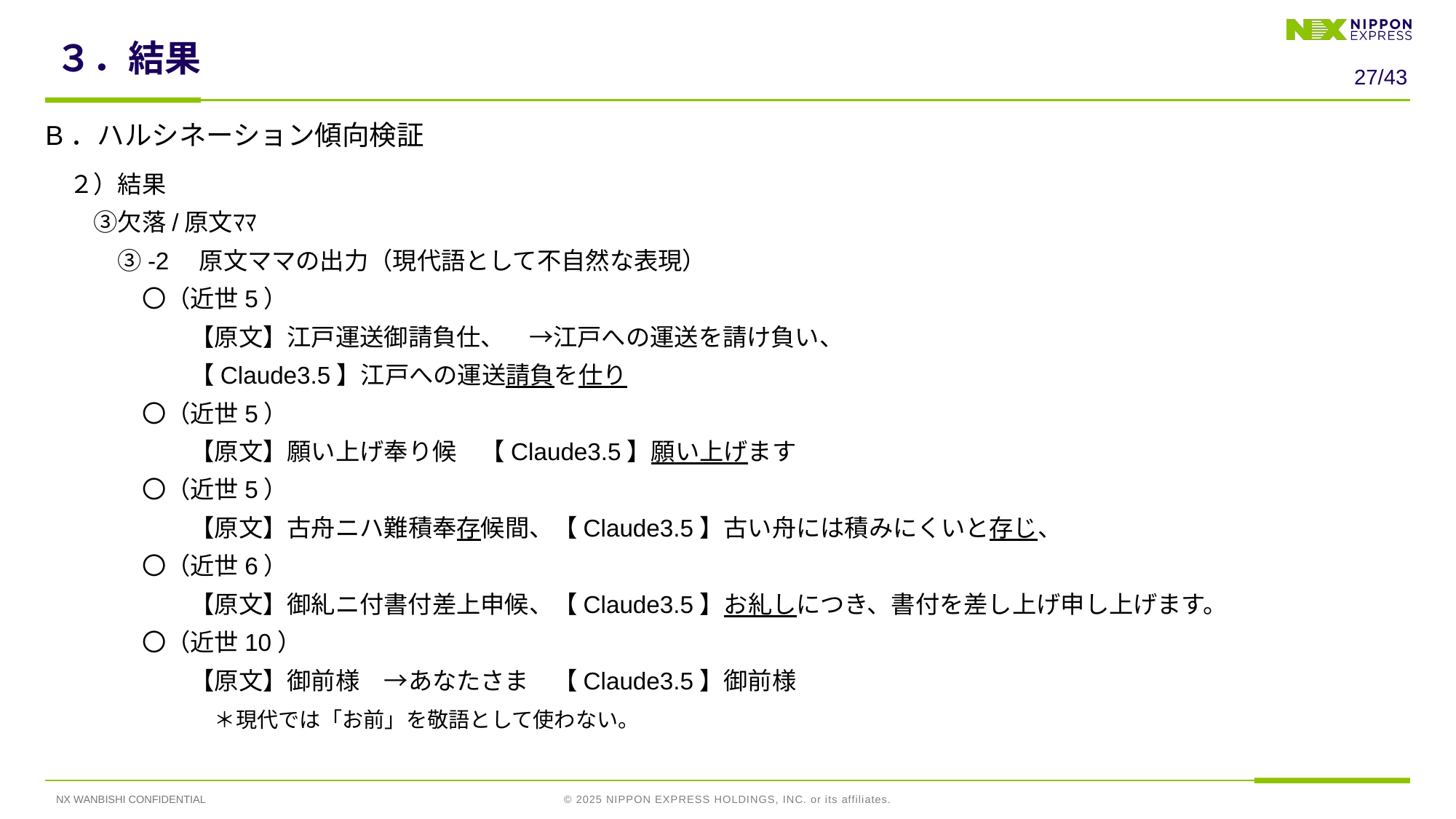

# ３．結果
27/43
B．ハルシネーション傾向検証
　２）結果
　　③欠落/原文ﾏﾏ
　　　③-2　原文ママの出力（現代語として不自然な表現）
　　　　〇（近世5）
　　　　　　【原文】江戸運送御請負仕、　→江戸への運送を請け負い、
　　　　　　【Claude3.5】江戸への運送請負を仕り
　　　　〇（近世5）
　　　　　　【原文】願い上げ奉り候　【Claude3.5】願い上げます
　　　　〇（近世5）
　　　　　　【原文】古舟ニハ難積奉存候間、【Claude3.5】古い舟には積みにくいと存じ、
　　　　〇（近世6）
　　　　　　【原文】御糺ニ付書付差上申候、【Claude3.5】お糺しにつき、書付を差し上げ申し上げます。
　　　　〇（近世10）
　　　　　　【原文】御前様　→あなたさま　【Claude3.5】御前様
　　　　　　　＊現代では「お前」を敬語として使わない。
NX WANBISHI CONFIDENTIAL